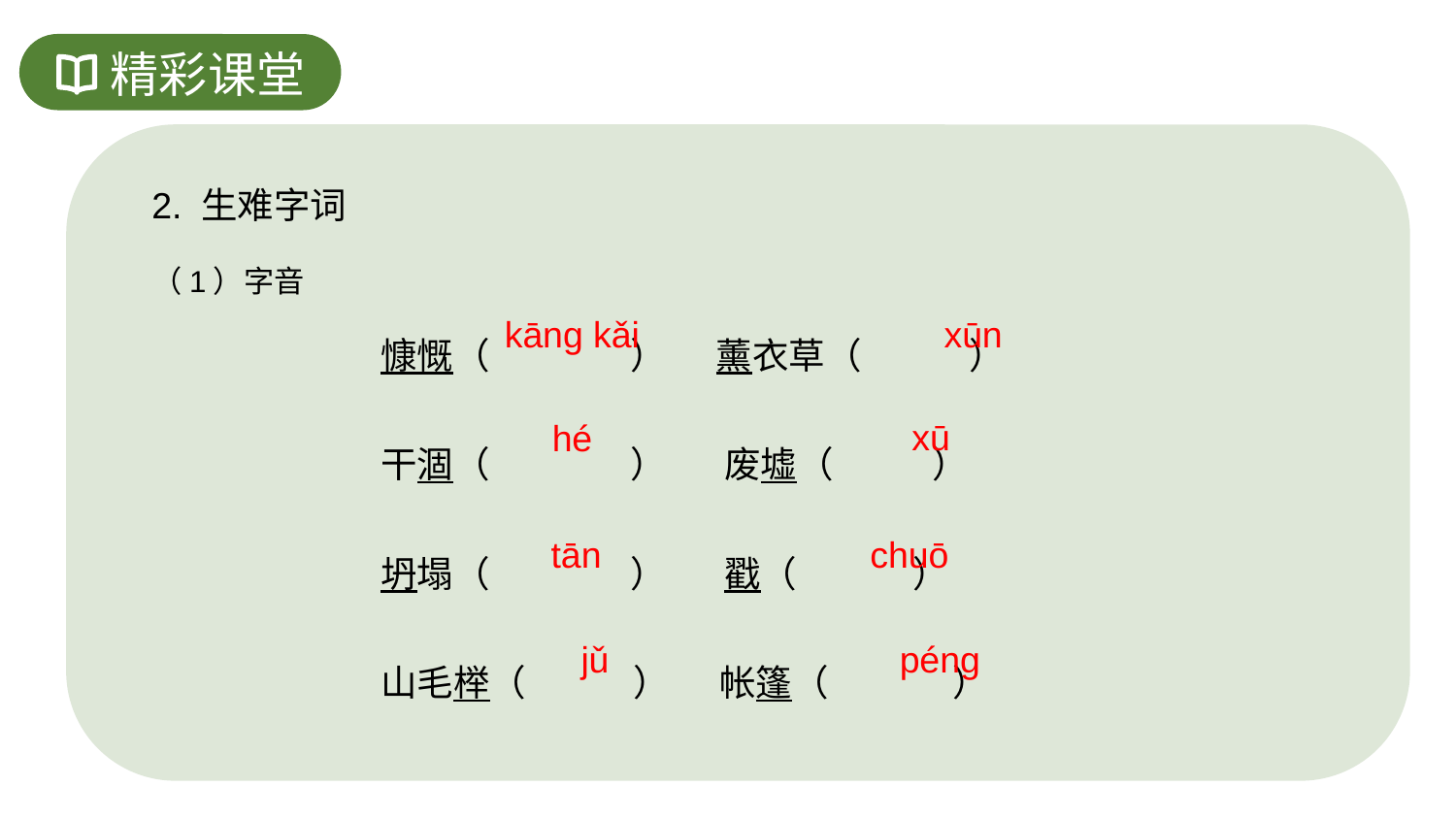

精彩课堂

2. 生难字词
（1）字音
慷慨（                 ）      薰衣草（             ）
干涸（                 ）       废墟（            ）
坍塌（                 ）       戳（              ）
山毛榉（             ）      帐篷（               ）
xūn
kāng kǎi
xū
hé
chuō
tān
jǔ
péng